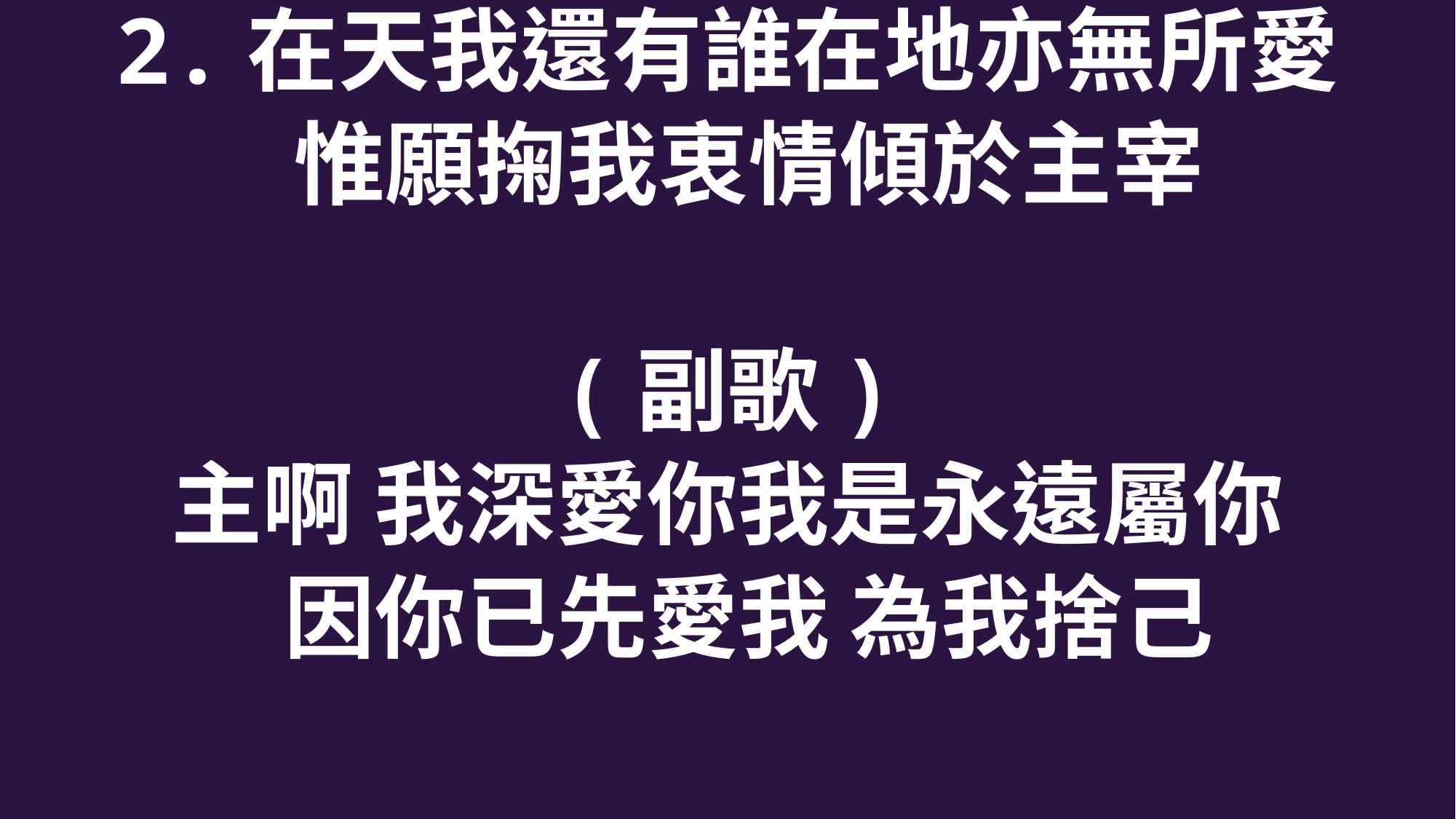

2.在天我還有誰在地亦無所愛
 惟願掬我衷情傾於主宰

(副歌)
主啊 我深愛你我是永遠屬你
 因你已先愛我 為我捨己